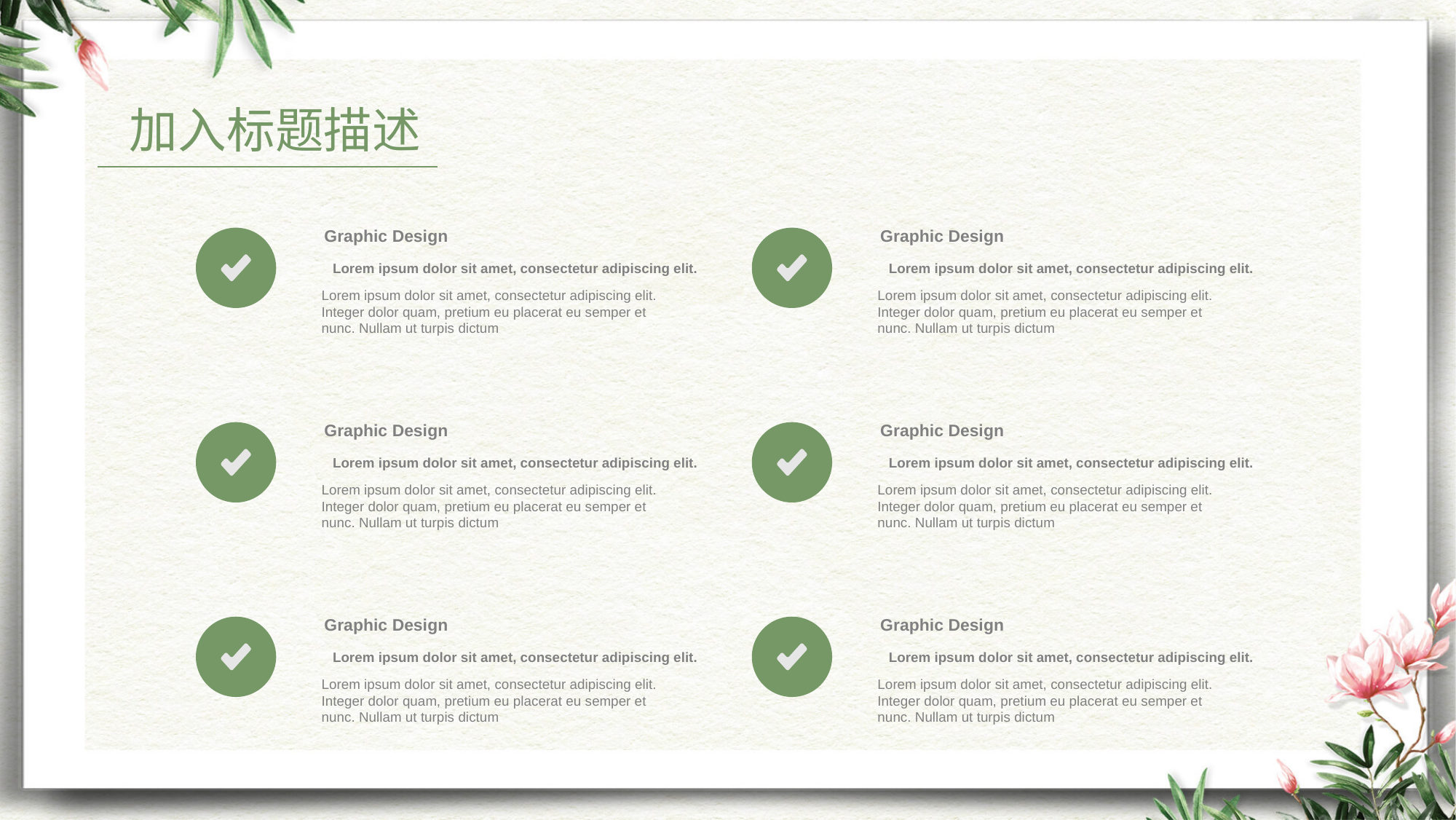

加入标题描述
Graphic Design
Lorem ipsum dolor sit amet, consectetur adipiscing elit.
Lorem ipsum dolor sit amet, consectetur adipiscing elit. Integer dolor quam, pretium eu placerat eu semper et nunc. Nullam ut turpis dictum
Graphic Design
Lorem ipsum dolor sit amet, consectetur adipiscing elit.
Lorem ipsum dolor sit amet, consectetur adipiscing elit. Integer dolor quam, pretium eu placerat eu semper et nunc. Nullam ut turpis dictum

Graphic Design
Lorem ipsum dolor sit amet, consectetur adipiscing elit.
Lorem ipsum dolor sit amet, consectetur adipiscing elit. Integer dolor quam, pretium eu placerat eu semper et nunc. Nullam ut turpis dictum
Graphic Design
Lorem ipsum dolor sit amet, consectetur adipiscing elit.
Lorem ipsum dolor sit amet, consectetur adipiscing elit. Integer dolor quam, pretium eu placerat eu semper et nunc. Nullam ut turpis dictum

Graphic Design
Lorem ipsum dolor sit amet, consectetur adipiscing elit.
Lorem ipsum dolor sit amet, consectetur adipiscing elit. Integer dolor quam, pretium eu placerat eu semper et nunc. Nullam ut turpis dictum
Graphic Design
Lorem ipsum dolor sit amet, consectetur adipiscing elit.
Lorem ipsum dolor sit amet, consectetur adipiscing elit. Integer dolor quam, pretium eu placerat eu semper et nunc. Nullam ut turpis dictum